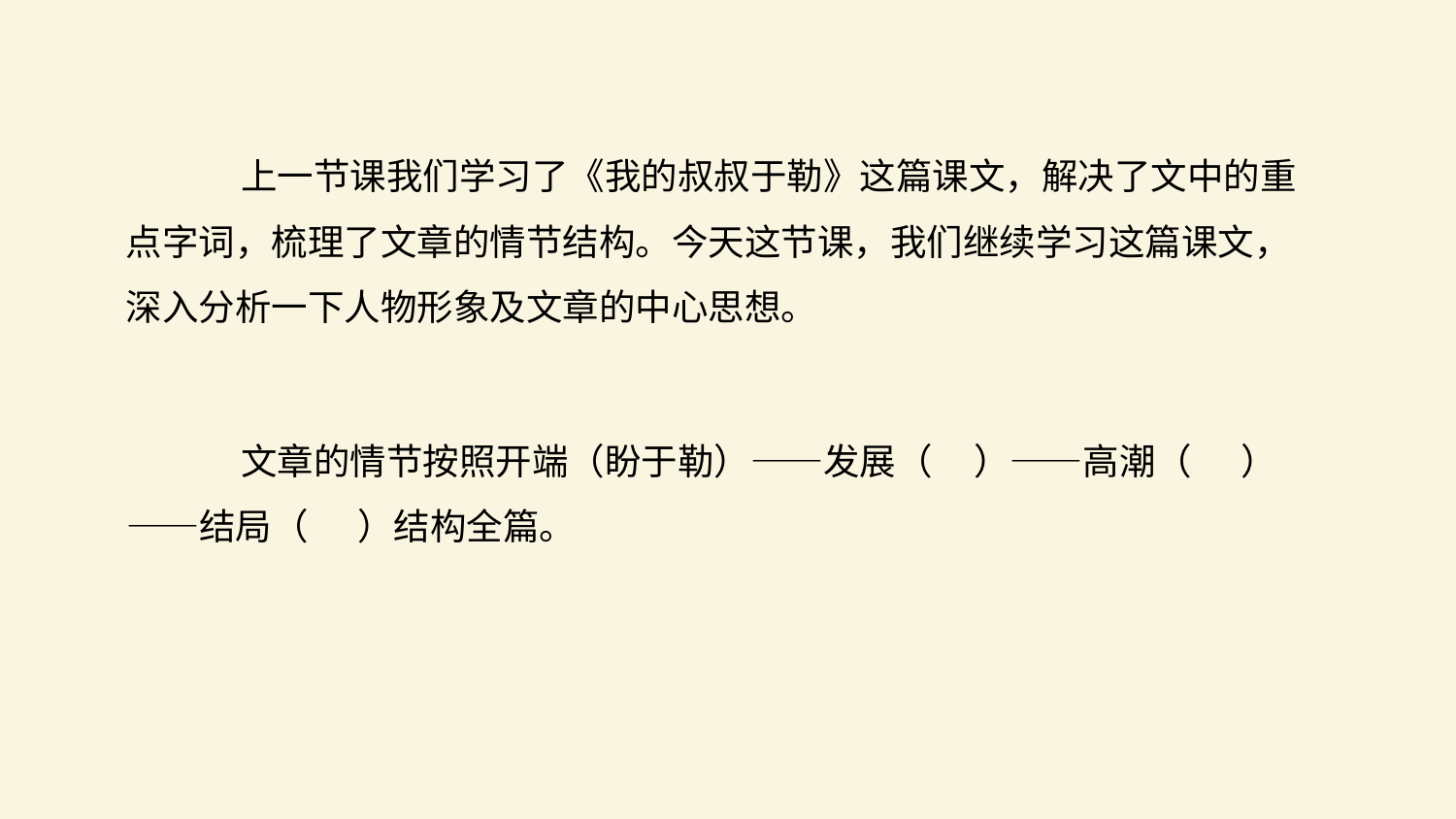

上一节课我们学习了《我的叔叔于勒》这篇课文，解决了文中的重点字词，梳理了文章的情节结构。今天这节课，我们继续学习这篇课文，深入分析一下人物形象及文章的中心思想。
文章的情节按照开端（盼于勒）——发展（     ）——高潮（      ）——结局（      ）结构全篇。